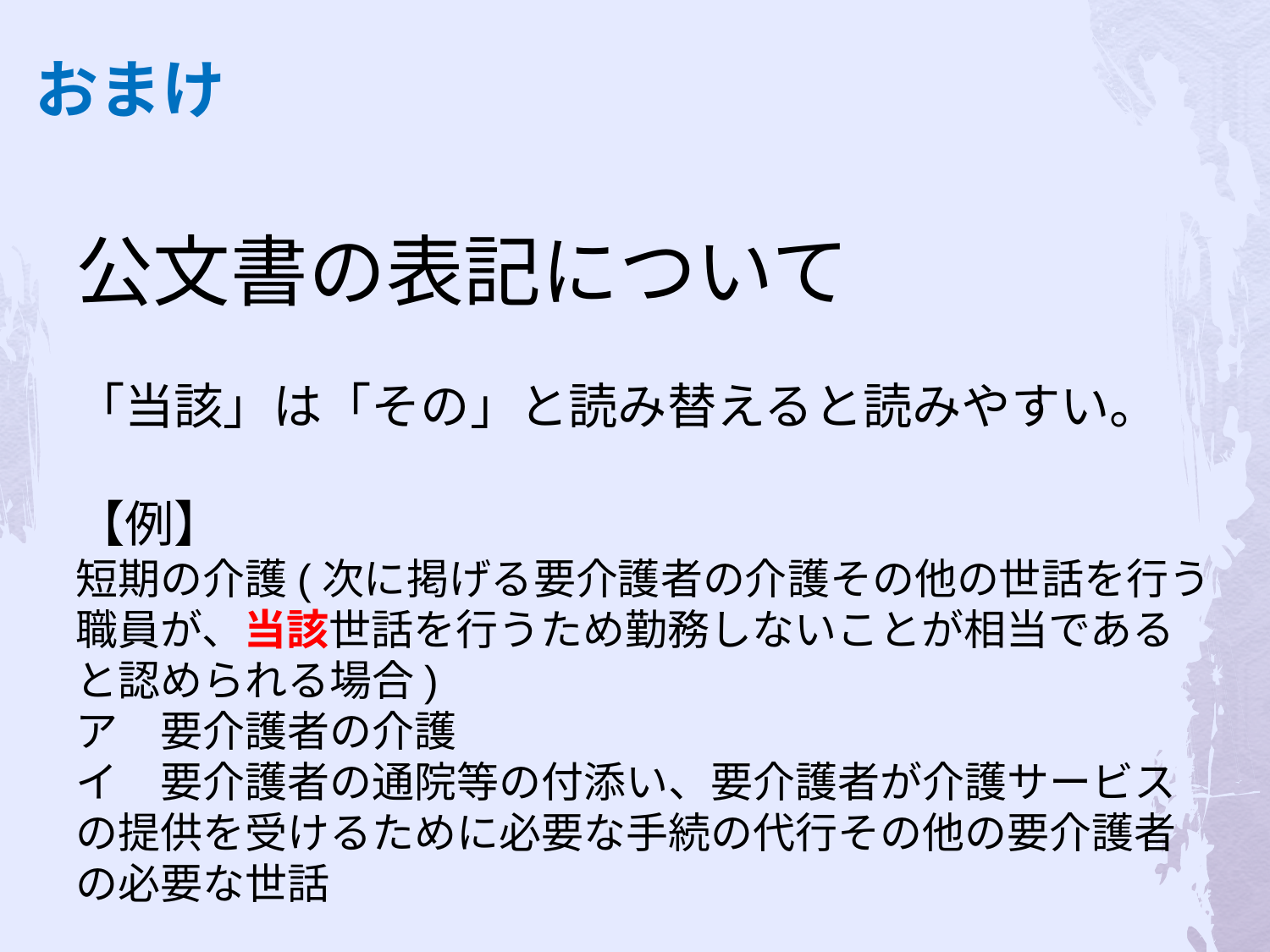

おまけ
公文書の表記について

「当該」は「その」と読み替えると読みやすい。

【例】
短期の介護(次に掲げる要介護者の介護その他の世話を行う職員が、当該世話を行うため勤務しないことが相当であると認められる場合)
ア　要介護者の介護
イ　要介護者の通院等の付添い、要介護者が介護サービスの提供を受けるために必要な手続の代行その他の要介護者の必要な世話